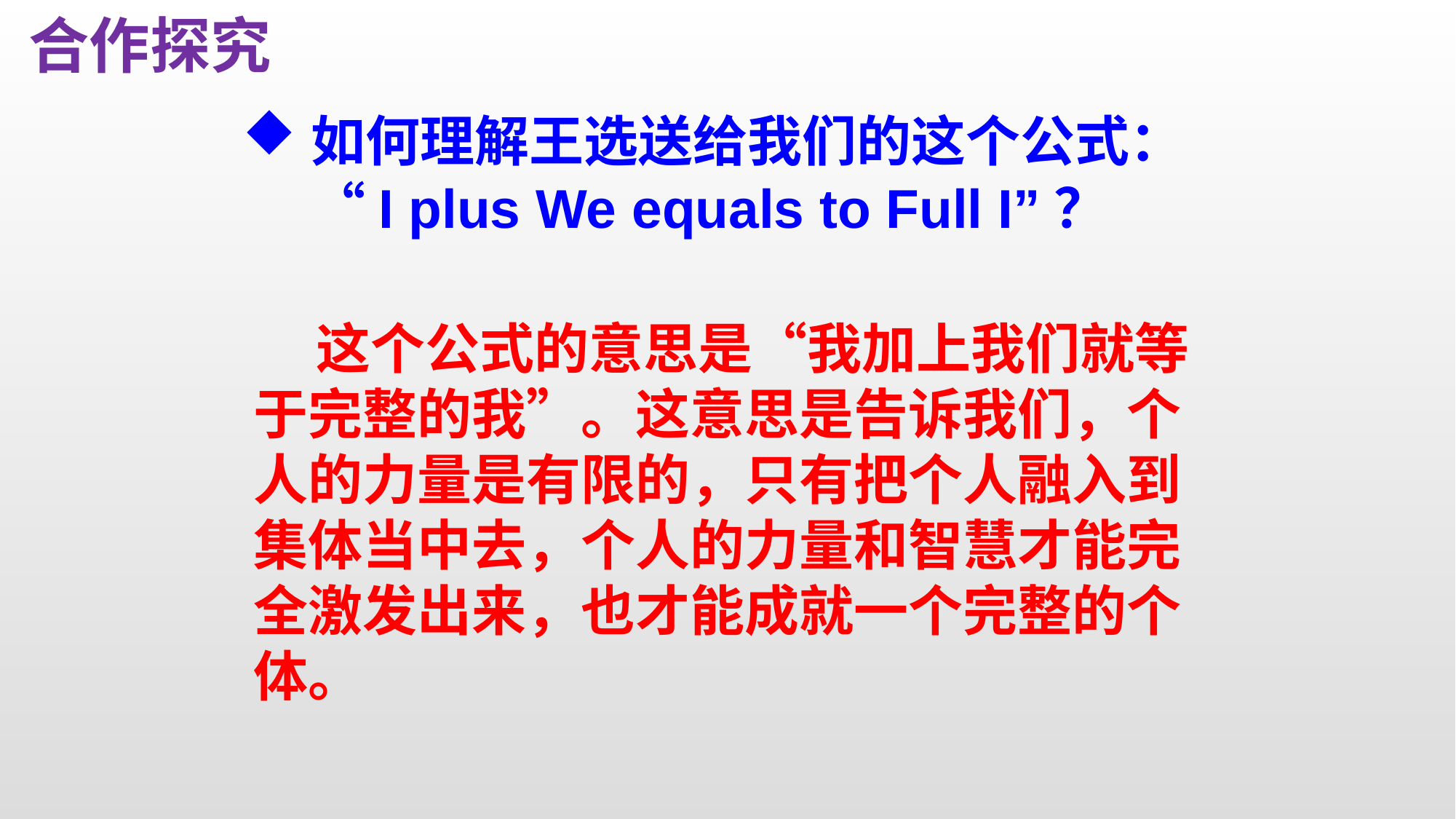

合作探究
如何理解王选送给我们的这个公式：“I plus We equals to Full I”？
    这个公式的意思是“我加上我们就等于完整的我”。这意思是告诉我们，个人的力量是有限的，只有把个人融入到集体当中去，个人的力量和智慧才能完全激发出来，也才能成就一个完整的个体。